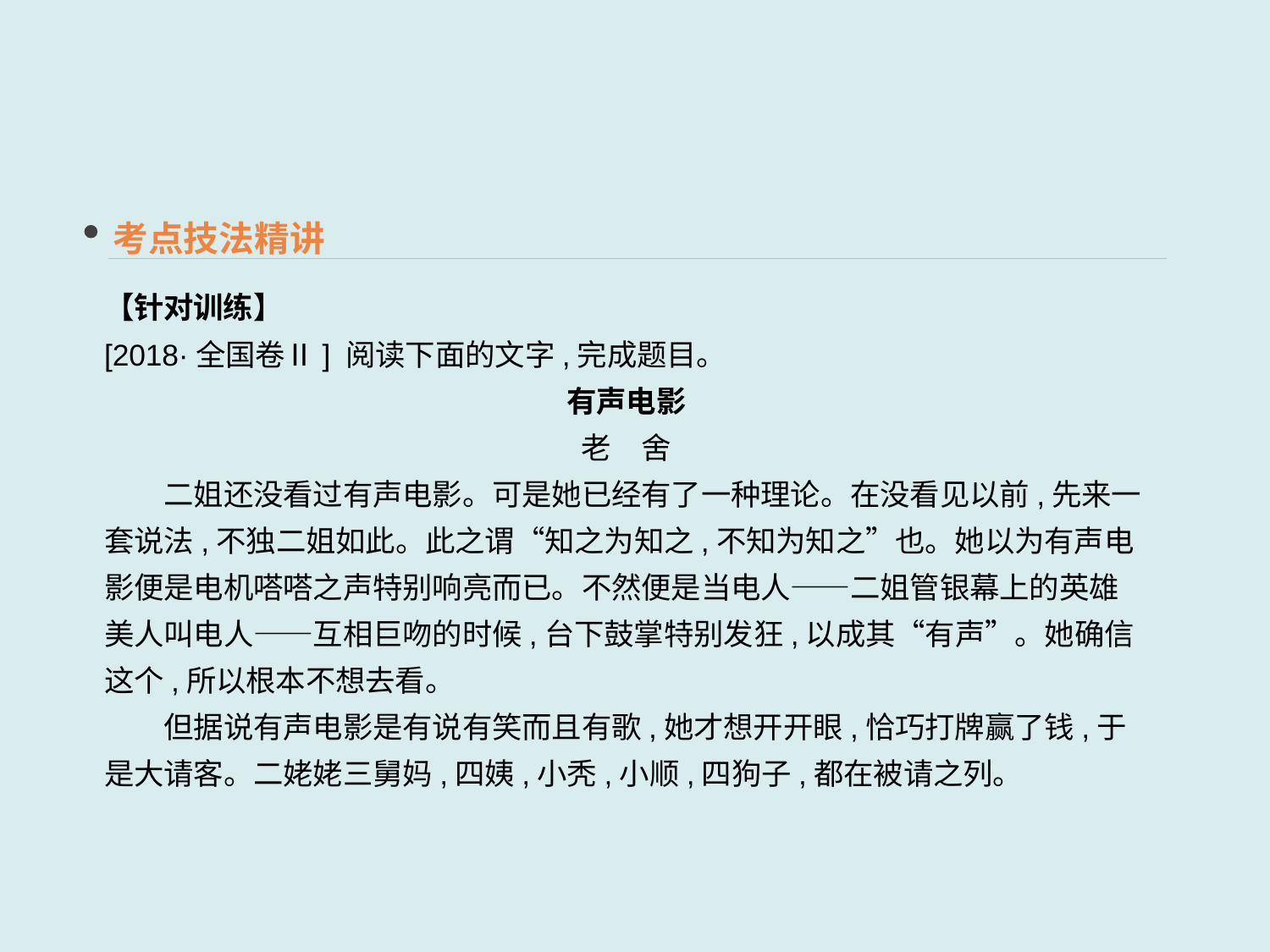

考点技法精讲

【针对训练】
[2018·全国卷Ⅱ] 阅读下面的文字,完成题目。
有声电影
老　舍
　　二姐还没看过有声电影。可是她已经有了一种理论。在没看见以前,先来一套说法,不独二姐如此。此之谓“知之为知之,不知为知之”也。她以为有声电影便是电机嗒嗒之声特别响亮而已。不然便是当电人——二姐管银幕上的英雄美人叫电人——互相巨吻的时候,台下鼓掌特别发狂,以成其“有声”。她确信这个,所以根本不想去看。
　　但据说有声电影是有说有笑而且有歌,她才想开开眼,恰巧打牌赢了钱,于是大请客。二姥姥三舅妈,四姨,小秃,小顺,四狗子,都在被请之列。